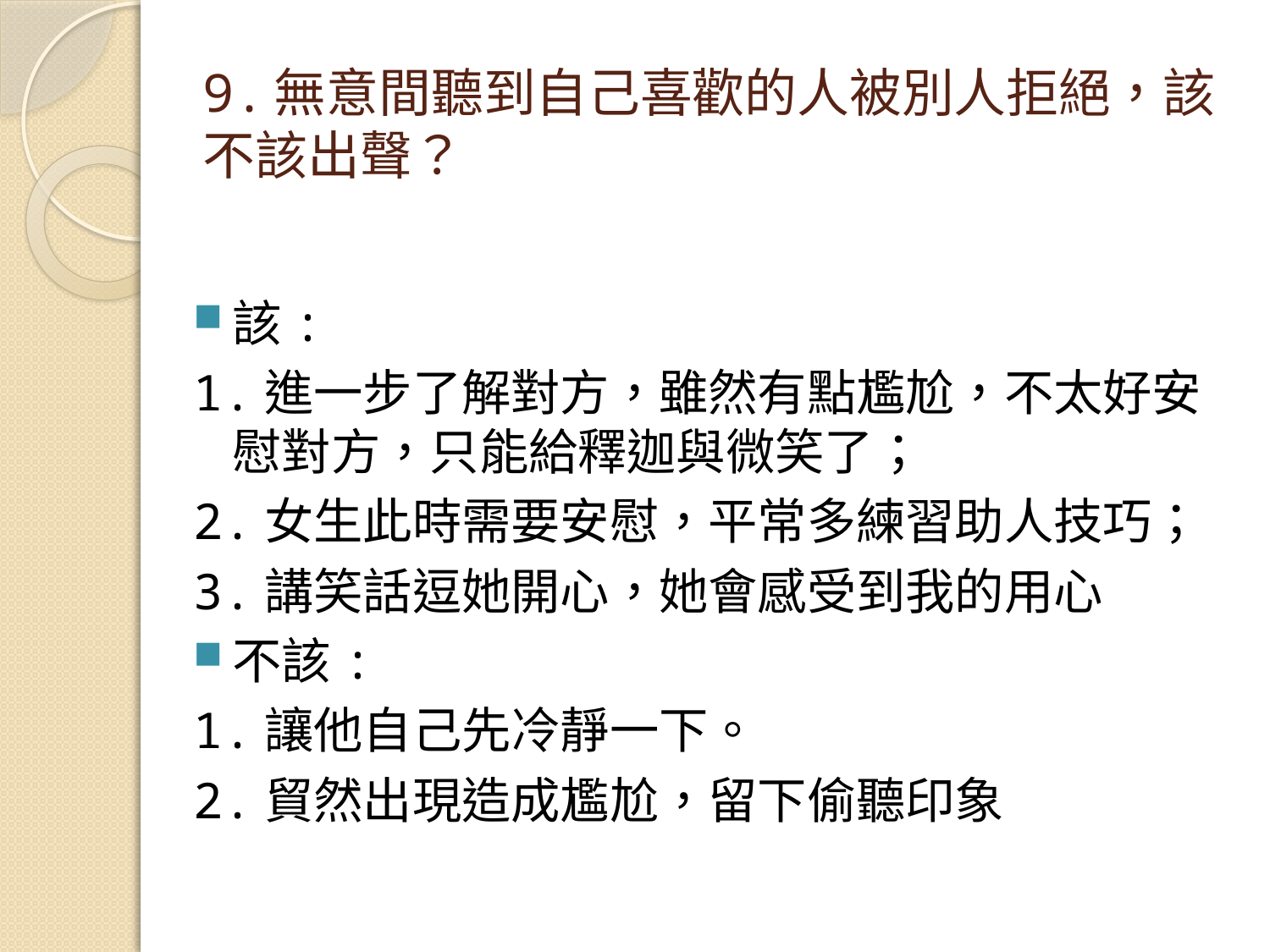

# 9.無意間聽到自己喜歡的人被別人拒絕，該不該出聲？
該:
1.進一步了解對方，雖然有點尷尬，不太好安慰對方，只能給釋迦與微笑了；
2.女生此時需要安慰，平常多練習助人技巧；
3.講笑話逗她開心，她會感受到我的用心
不該:
1.讓他自己先冷靜一下。
2.貿然出現造成尷尬，留下偷聽印象